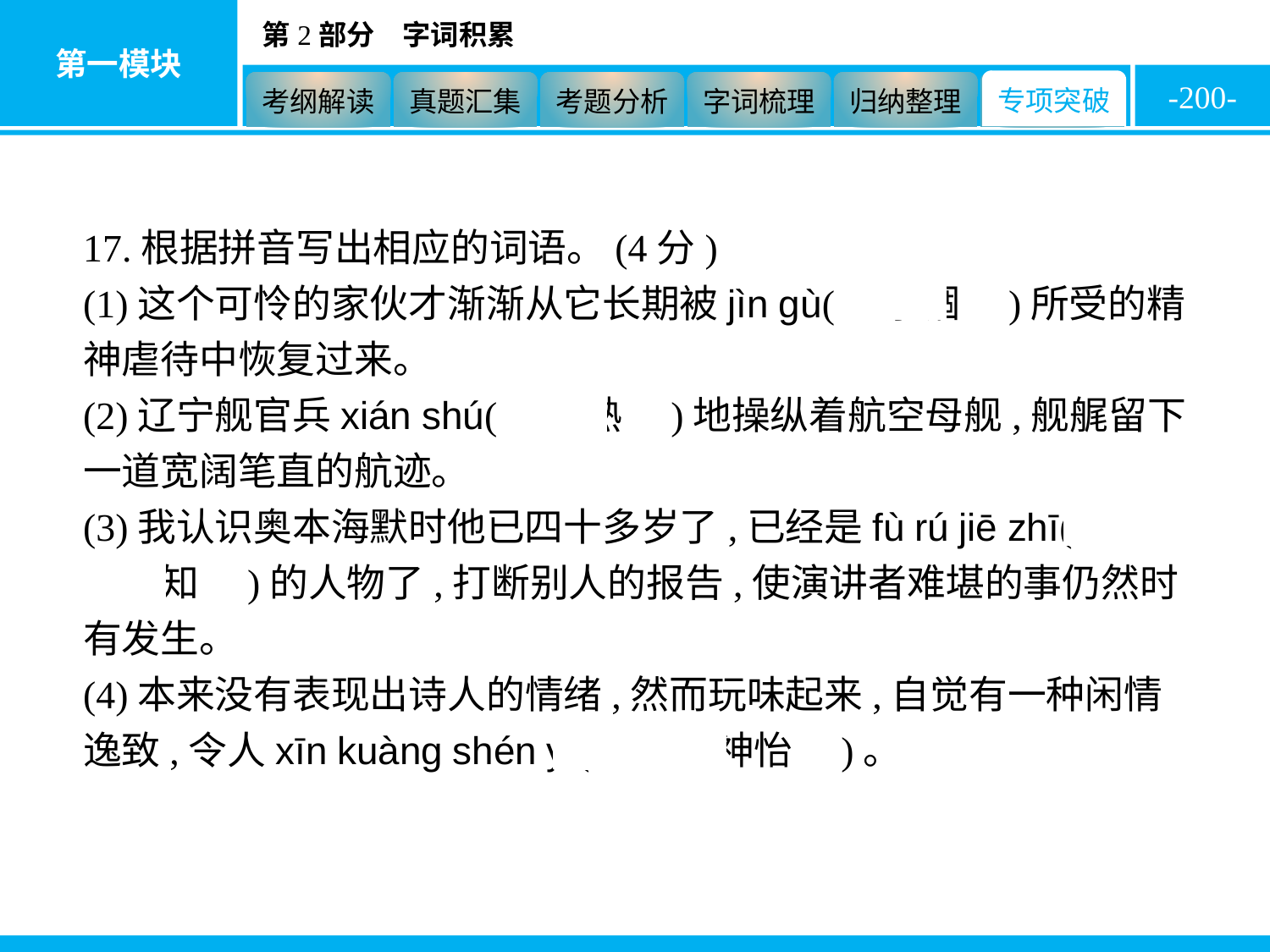

-200-
17.根据拼音写出相应的词语。(4分)
(1)这个可怜的家伙才渐渐从它长期被jìn gù(　禁锢　)所受的精神虐待中恢复过来。
(2)辽宁舰官兵xián shú(　娴熟　)地操纵着航空母舰,舰艉留下一道宽阔笔直的航迹。
(3)我认识奥本海默时他已四十多岁了,已经是fù rú jiē zhī(　妇孺皆知　)的人物了,打断别人的报告,使演讲者难堪的事仍然时有发生。
(4)本来没有表现出诗人的情绪,然而玩味起来,自觉有一种闲情逸致,令人xīn kuàng shén yí(　心旷神怡　)。